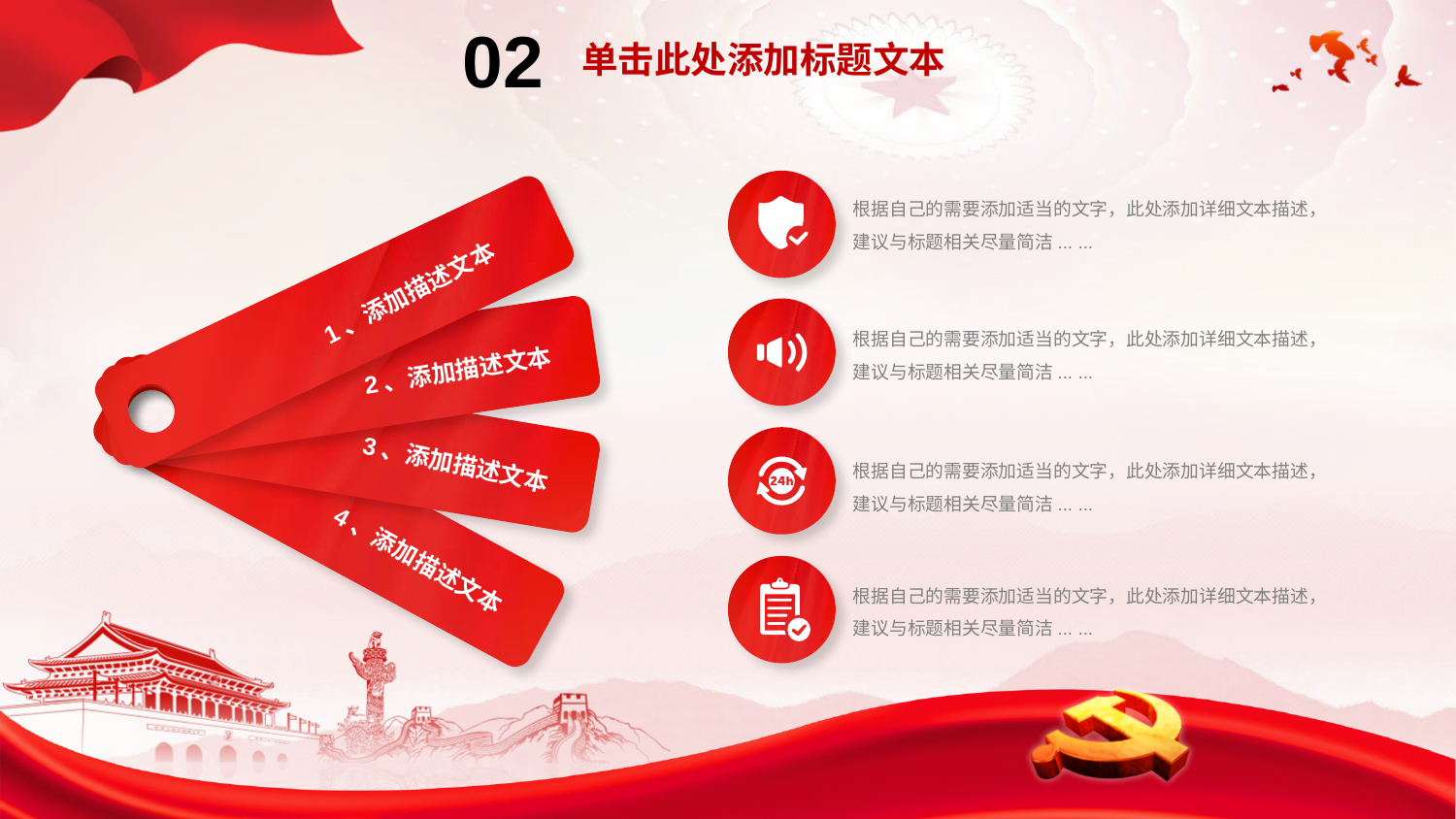

02
单击此处添加标题文本

根据自己的需要添加适当的文字，此处添加详细文本描述，建议与标题相关尽量简洁... ...

1、添加描述文本

根据自己的需要添加适当的文字，此处添加详细文本描述，建议与标题相关尽量简洁... ...

2、添加描述文本

根据自己的需要添加适当的文字，此处添加详细文本描述，建议与标题相关尽量简洁... ...
3、添加描述文本

4、添加描述文本

根据自己的需要添加适当的文字，此处添加详细文本描述，建议与标题相关尽量简洁... ...